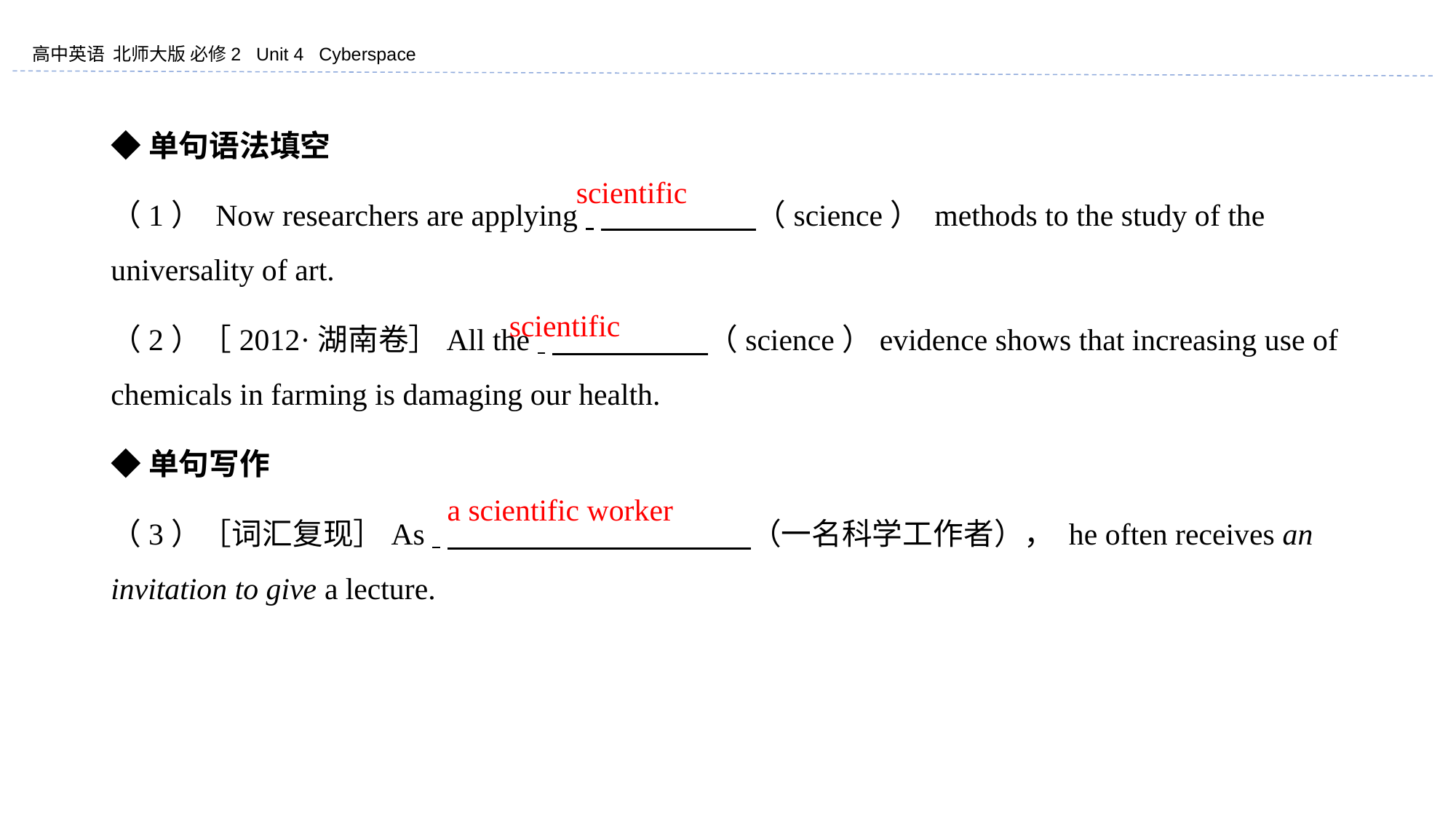

◆单句语法填空
（1） Now researchers are applying  　　　　     （science） methods to the study of the universality of art.
（2）［2012·湖南卷］All the  　　　　     （science）evidence shows that increasing use of chemicals in farming is damaging our health.
◆单句写作
（3）［词汇复现］As  　　　　  　　　　       （一名科学工作者）， he often receives an invitation to give a lecture.

scientific
scientific
a scientific worker